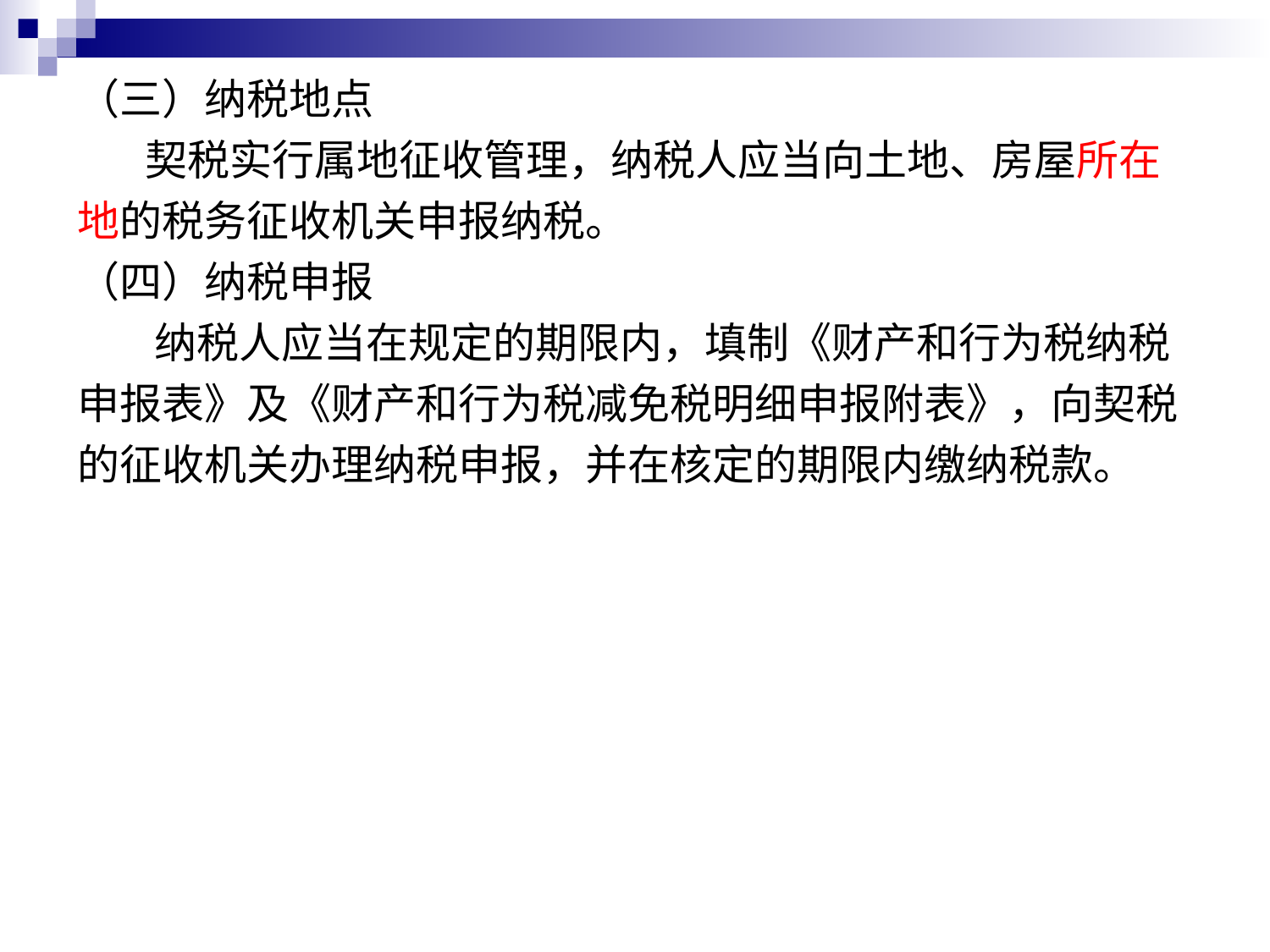

（三）纳税地点
      契税实行属地征收管理，纳税人应当向土地、房屋所在地的税务征收机关申报纳税。
（四）纳税申报
       纳税人应当在规定的期限内，填制《财产和行为税纳税申报表》及《财产和行为税减免税明细申报附表》，向契税的征收机关办理纳税申报，并在核定的期限内缴纳税款。